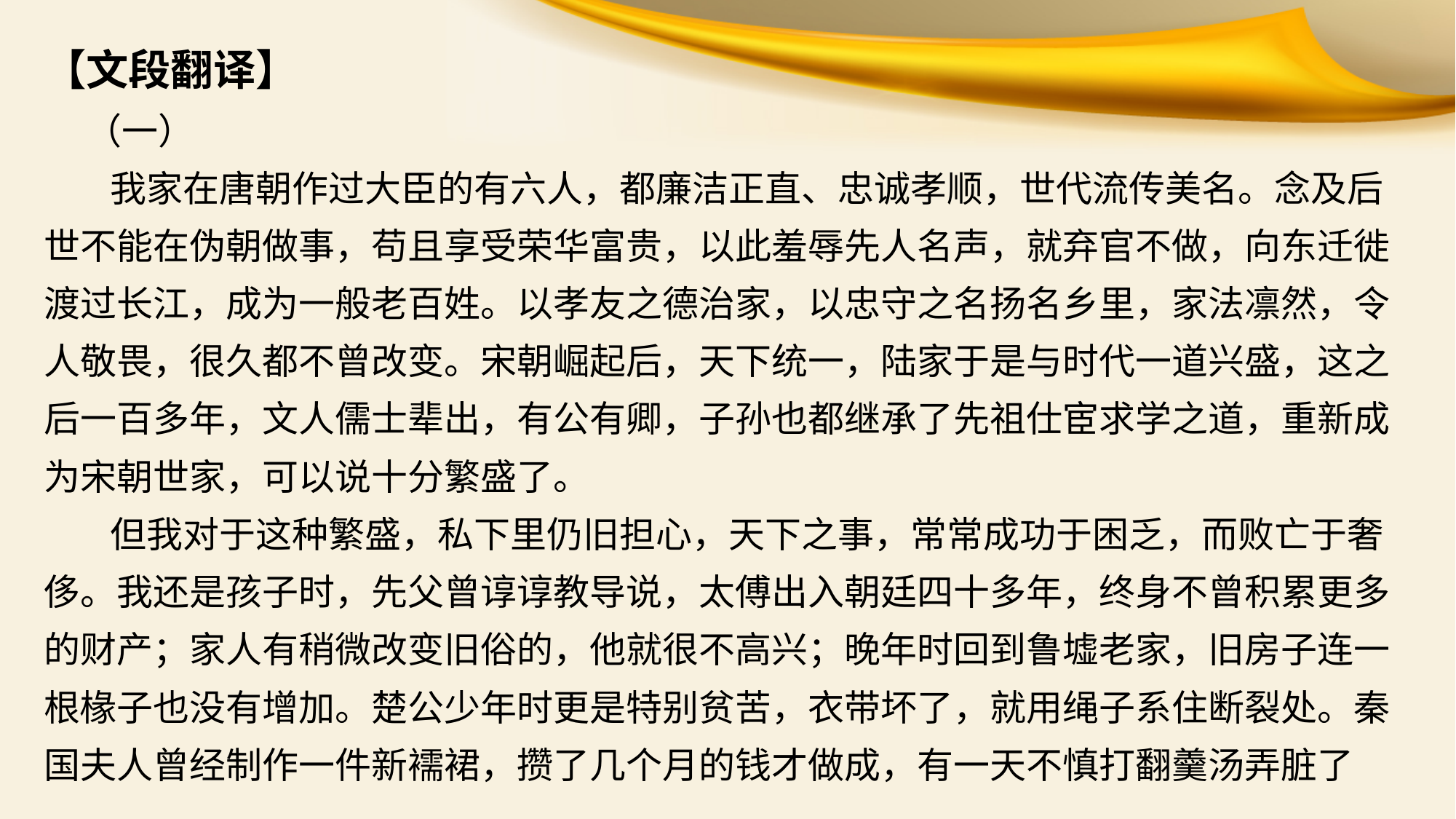

【文段翻译】
    （一）
       我家在唐朝作过大臣的有六人，都廉洁正直、忠诚孝顺，世代流传美名。念及后世不能在伪朝做事，苟且享受荣华富贵，以此羞辱先人名声，就弃官不做，向东迁徙渡过长江，成为一般老百姓。以孝友之德治家，以忠守之名扬名乡里，家法凛然，令人敬畏，很久都不曾改变。宋朝崛起后，天下统一，陆家于是与时代一道兴盛，这之后一百多年，文人儒士辈出，有公有卿，子孙也都继承了先祖仕宦求学之道，重新成为宋朝世家，可以说十分繁盛了。
       但我对于这种繁盛，私下里仍旧担心，天下之事，常常成功于困乏，而败亡于奢侈。我还是孩子时，先父曾谆谆教导说，太傅出入朝廷四十多年，终身不曾积累更多的财产；家人有稍微改变旧俗的，他就很不高兴；晚年时回到鲁墟老家，旧房子连一根椽子也没有增加。楚公少年时更是特别贫苦，衣带坏了，就用绳子系住断裂处。秦国夫人曾经制作一件新襦裙，攒了几个月的钱才做成，有一天不慎打翻羹汤弄脏了